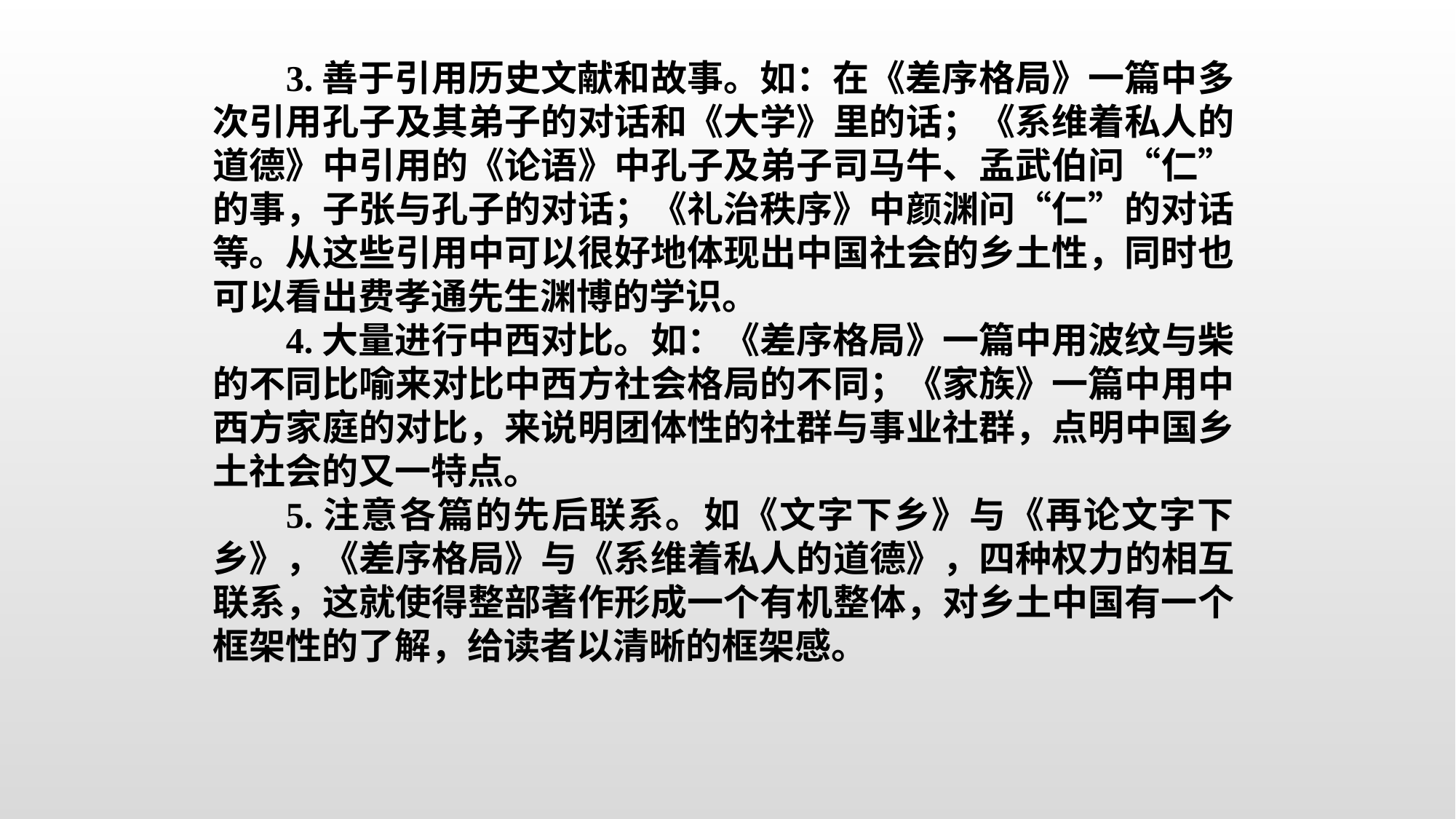

3.善于引用历史文献和故事。如：在《差序格局》一篇中多次引用孔子及其弟子的对话和《大学》里的话；《系维着私人的道德》中引用的《论语》中孔子及弟子司马牛、孟武伯问“仁”的事，子张与孔子的对话；《礼治秩序》中颜渊问“仁”的对话等。从这些引用中可以很好地体现出中国社会的乡土性，同时也可以看出费孝通先生渊博的学识。
4.大量进行中西对比。如：《差序格局》一篇中用波纹与柴的不同比喻来对比中西方社会格局的不同；《家族》一篇中用中西方家庭的对比，来说明团体性的社群与事业社群，点明中国乡土社会的又一特点。
5.注意各篇的先后联系。如《文字下乡》与《再论文字下乡》，《差序格局》与《系维着私人的道德》，四种权力的相互联系，这就使得整部著作形成一个有机整体，对乡土中国有一个框架性的了解，给读者以清晰的框架感。